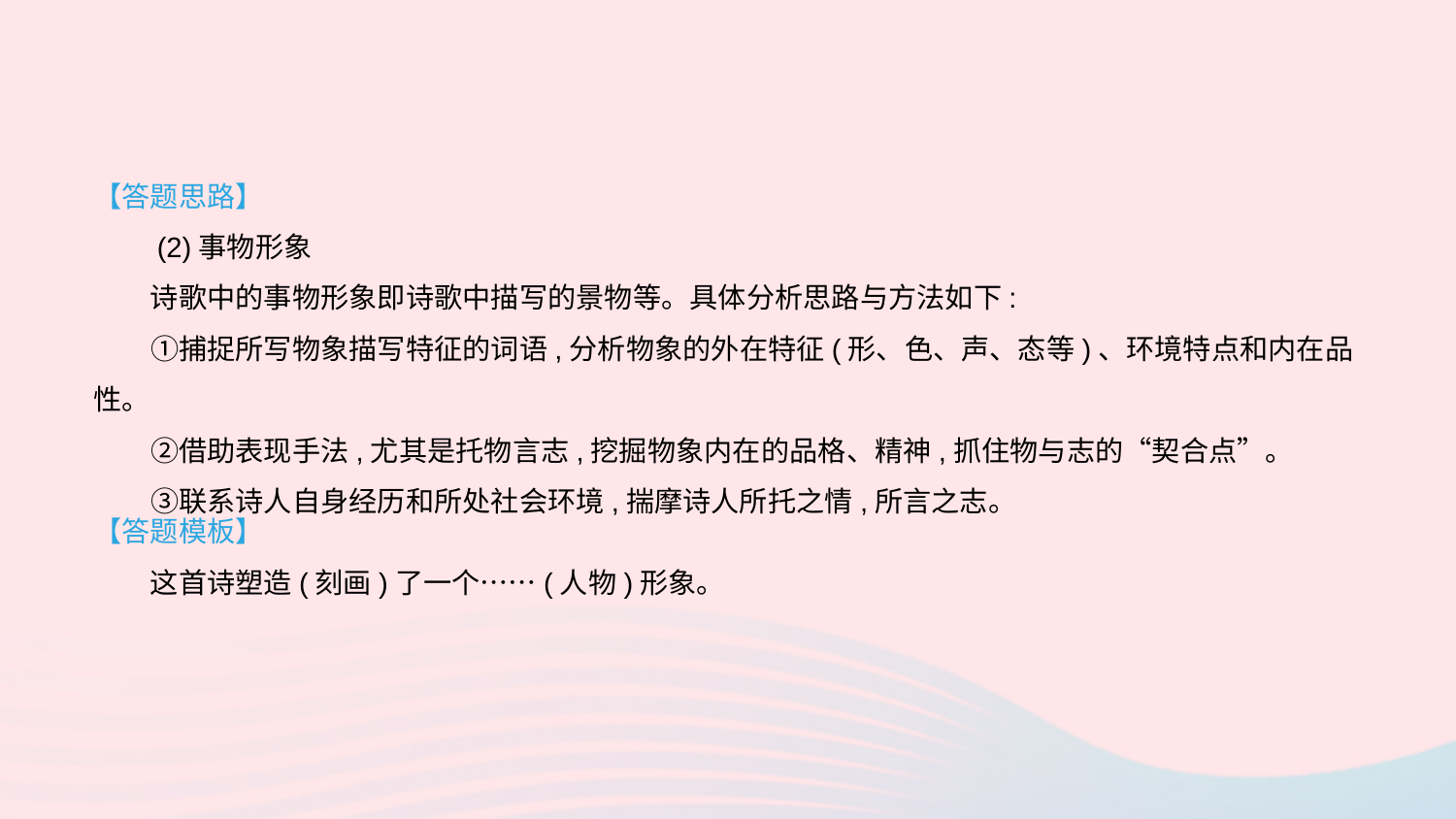

【答题思路】
　　(2)事物形象
　　诗歌中的事物形象即诗歌中描写的景物等。具体分析思路与方法如下:
　　①捕捉所写物象描写特征的词语,分析物象的外在特征(形、色、声、态等)、环境特点和内在品性。
　　②借助表现手法,尤其是托物言志,挖掘物象内在的品格、精神,抓住物与志的“契合点”。
　　③联系诗人自身经历和所处社会环境,揣摩诗人所托之情,所言之志。
【答题模板】
　　这首诗塑造(刻画)了一个……(人物)形象。